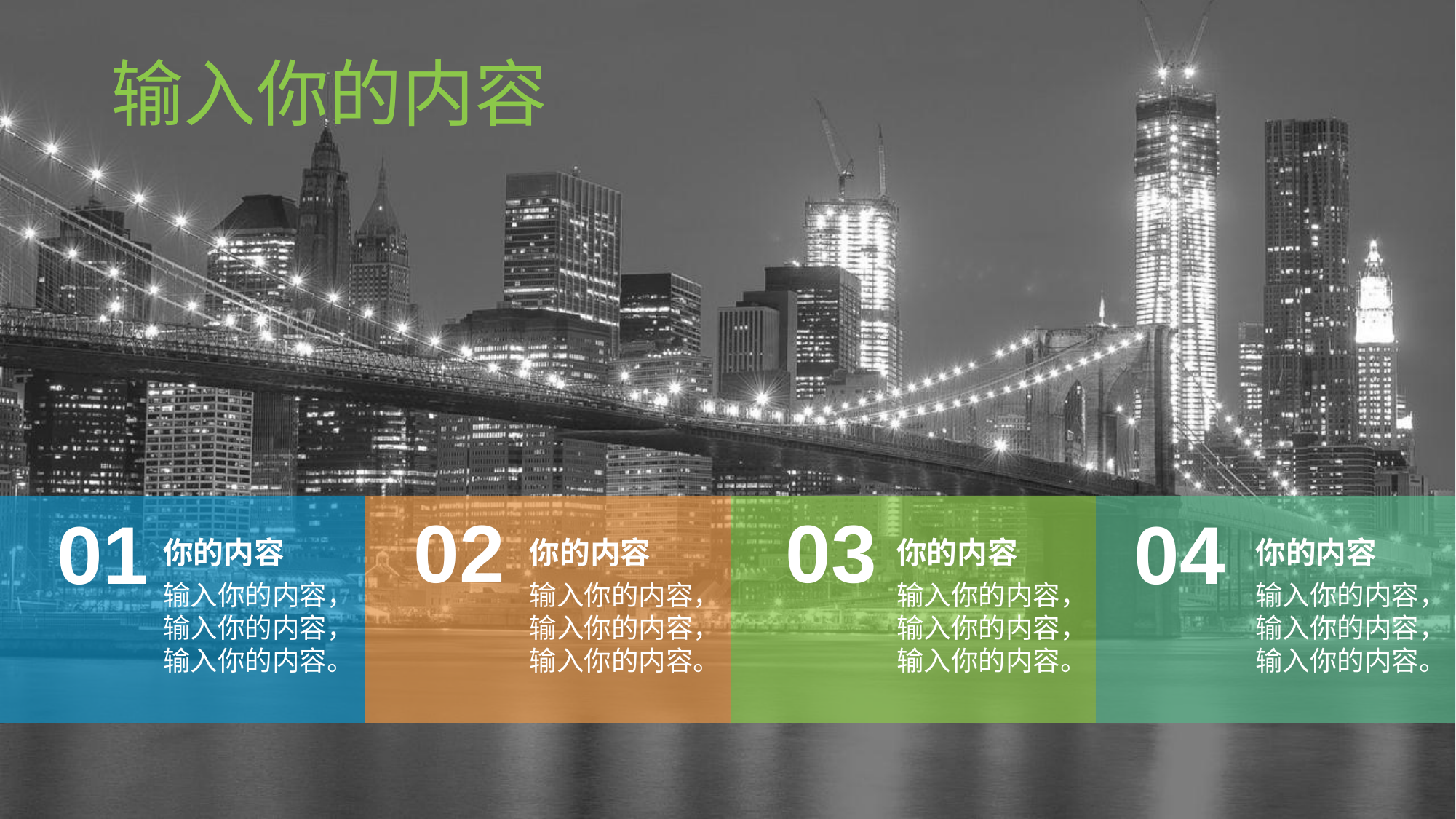

输入你的内容

02

03

01
04
你的内容
你的内容
你的内容
你的内容
输入你的内容，输入你的内容，输入你的内容。
输入你的内容，输入你的内容，输入你的内容。
输入你的内容，输入你的内容，输入你的内容。
输入你的内容，输入你的内容，输入你的内容。